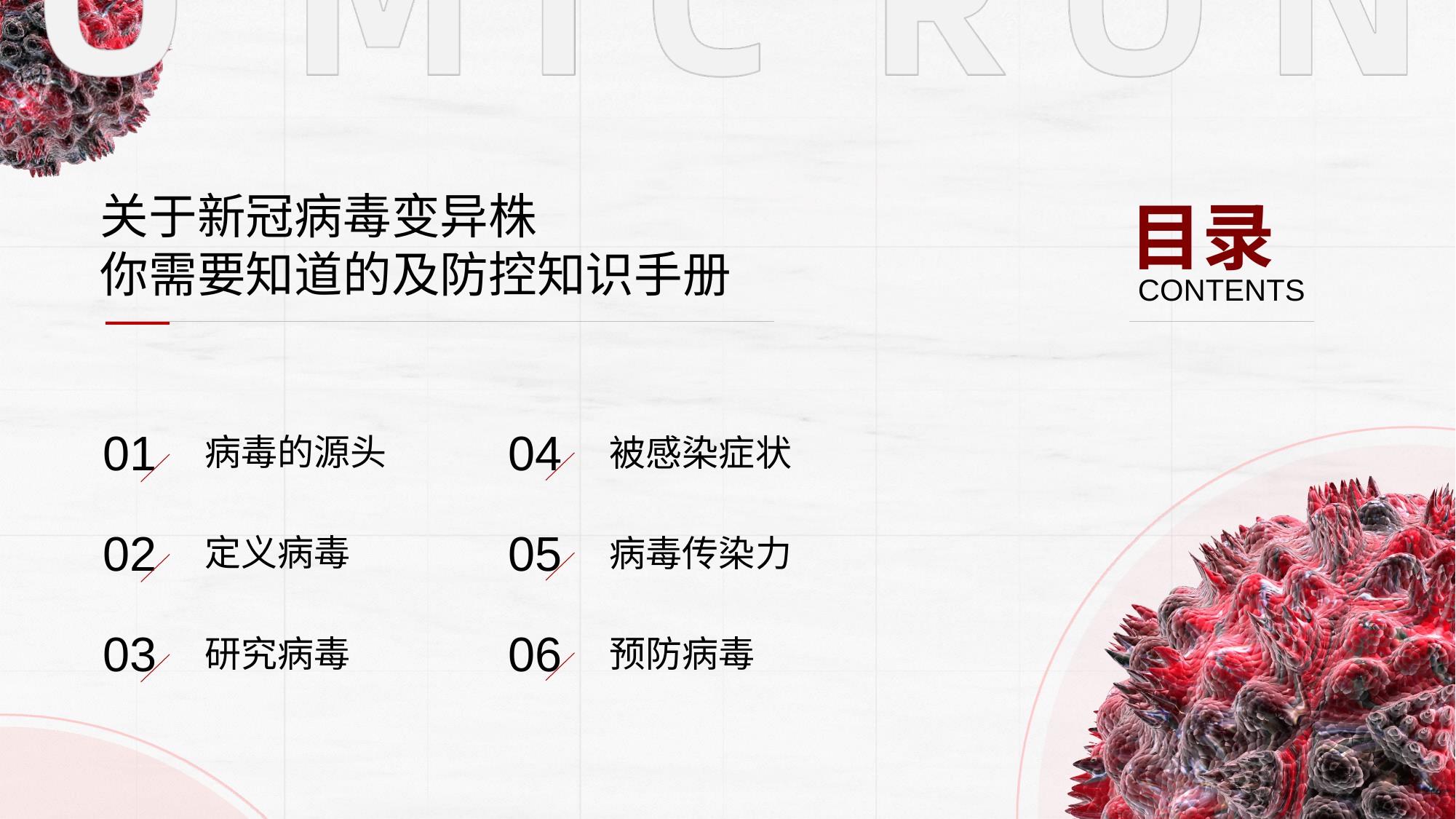

关于新冠病毒变异株
你需要知道的及防控知识手册
01
04
病毒的源头
被感染症状
02
05
定义病毒
病毒传染力
03
06
预防病毒
研究病毒